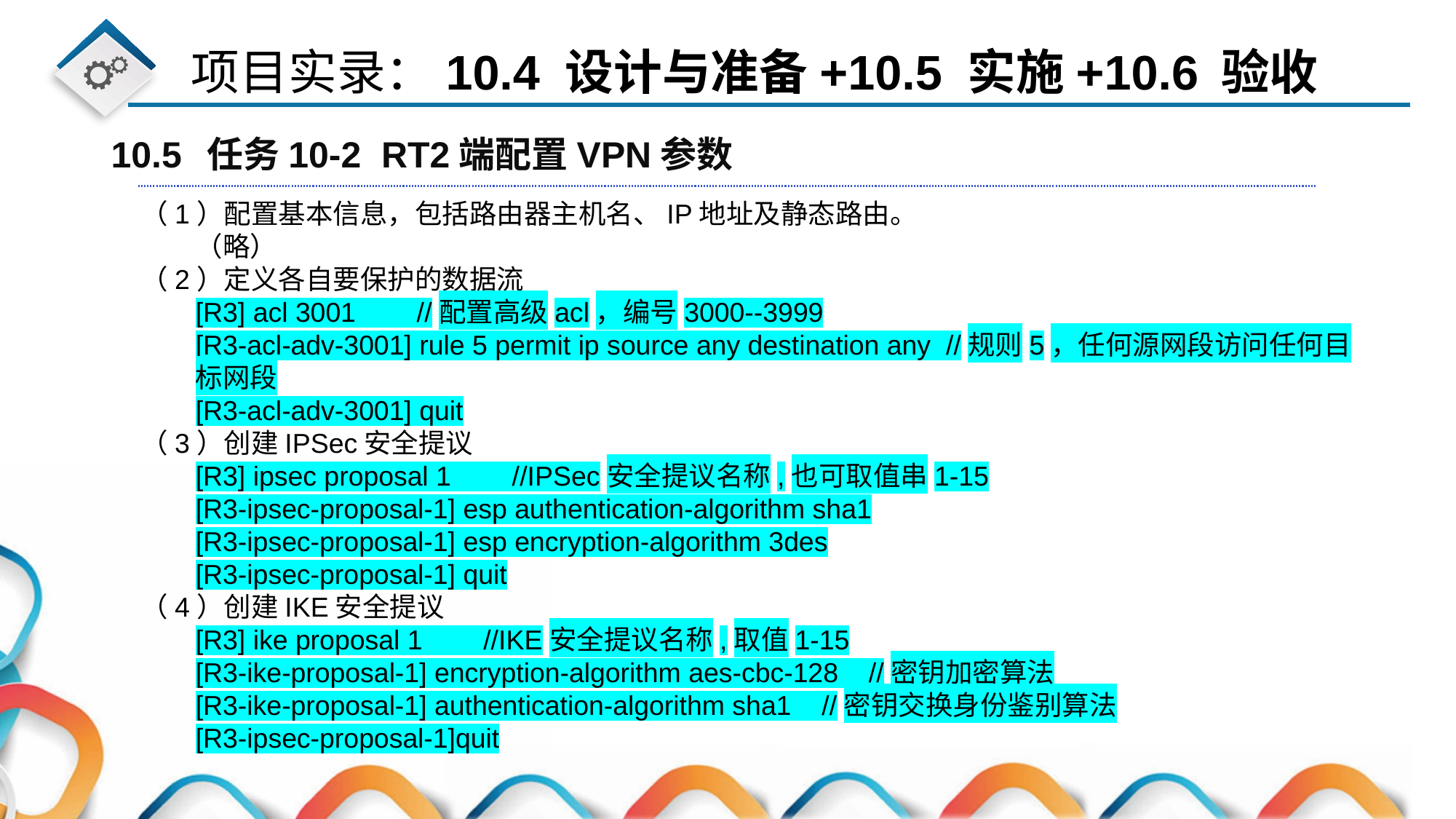

10.5  任务10-2  RT2端配置VPN参数

（1）配置基本信息，包括路由器主机名、IP地址及静态路由。
（略）
（2）定义各自要保护的数据流
[R3] acl 3001        //配置高级acl，编号3000--3999
[R3-acl-adv-3001] rule 5 permit ip source any destination any  //规则5，任何源网段访问任何目标网段
[R3-acl-adv-3001] quit
（3）创建IPSec安全提议
[R3] ipsec proposal 1        //IPSec安全提议名称,也可取值串1-15
[R3-ipsec-proposal-1] esp authentication-algorithm sha1
[R3-ipsec-proposal-1] esp encryption-algorithm 3des
[R3-ipsec-proposal-1] quit
（4）创建IKE安全提议
[R3] ike proposal 1        //IKE安全提议名称,取值1-15
[R3-ike-proposal-1] encryption-algorithm aes-cbc-128    //密钥加密算法
[R3-ike-proposal-1] authentication-algorithm sha1    //密钥交换身份鉴别算法
[R3-ipsec-proposal-1]quit